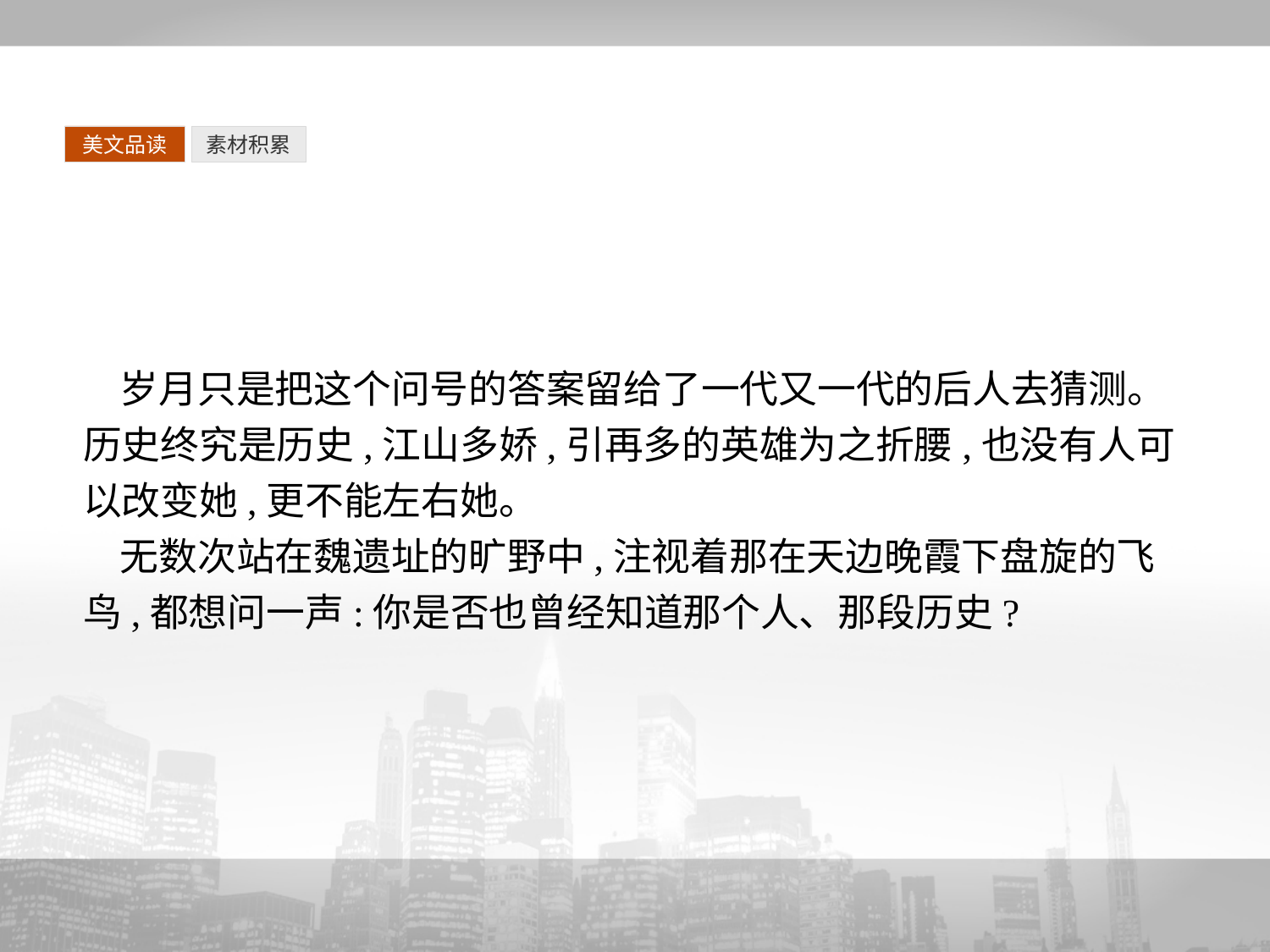

美文品读
素材积累
岁月只是把这个问号的答案留给了一代又一代的后人去猜测。历史终究是历史,江山多娇,引再多的英雄为之折腰,也没有人可以改变她,更不能左右她。
无数次站在魏遗址的旷野中,注视着那在天边晚霞下盘旋的飞鸟,都想问一声:你是否也曾经知道那个人、那段历史?